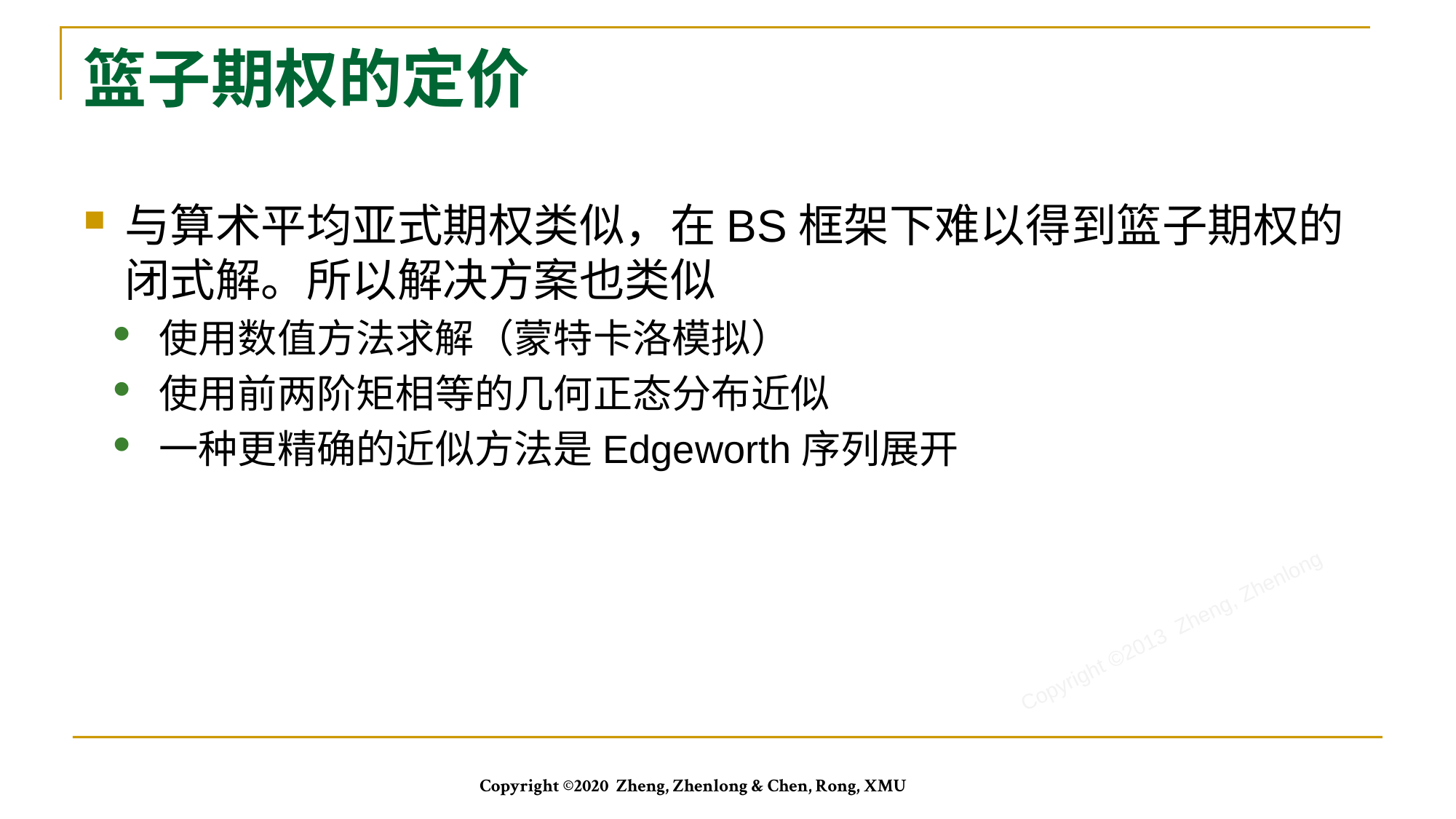

# 篮子期权的定价
与算术平均亚式期权类似，在BS框架下难以得到篮子期权的闭式解。所以解决方案也类似
使用数值方法求解（蒙特卡洛模拟）
使用前两阶矩相等的几何正态分布近似
一种更精确的近似方法是Edgeworth序列展开

Copyright ©2020  Zheng, Zhenlong & Chen, Rong, XMU